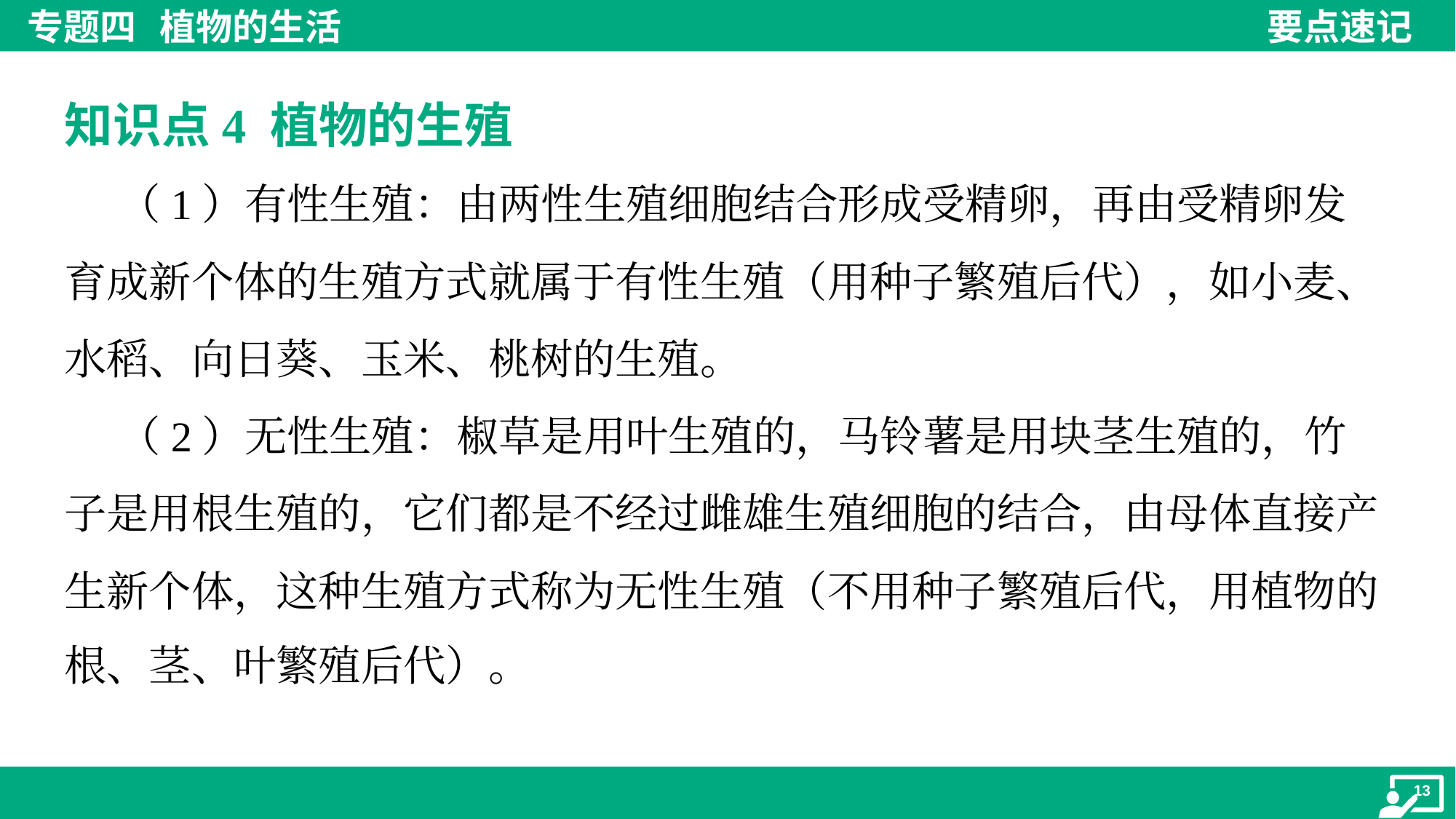

知识点4 植物的生殖
    （1）有性生殖：由两性生殖细胞结合形成受精卵，再由受精卵发
育成新个体的生殖方式就属于有性生殖（用种子繁殖后代），如小麦、
水稻、向日葵、玉米、桃树的生殖。
    （2）无性生殖：椒草是用叶生殖的，马铃薯是用块茎生殖的，竹
子是用根生殖的，它们都是不经过雌雄生殖细胞的结合，由母体直接产
生新个体，这种生殖方式称为无性生殖（不用种子繁殖后代，用植物的
根、茎、叶繁殖后代）。